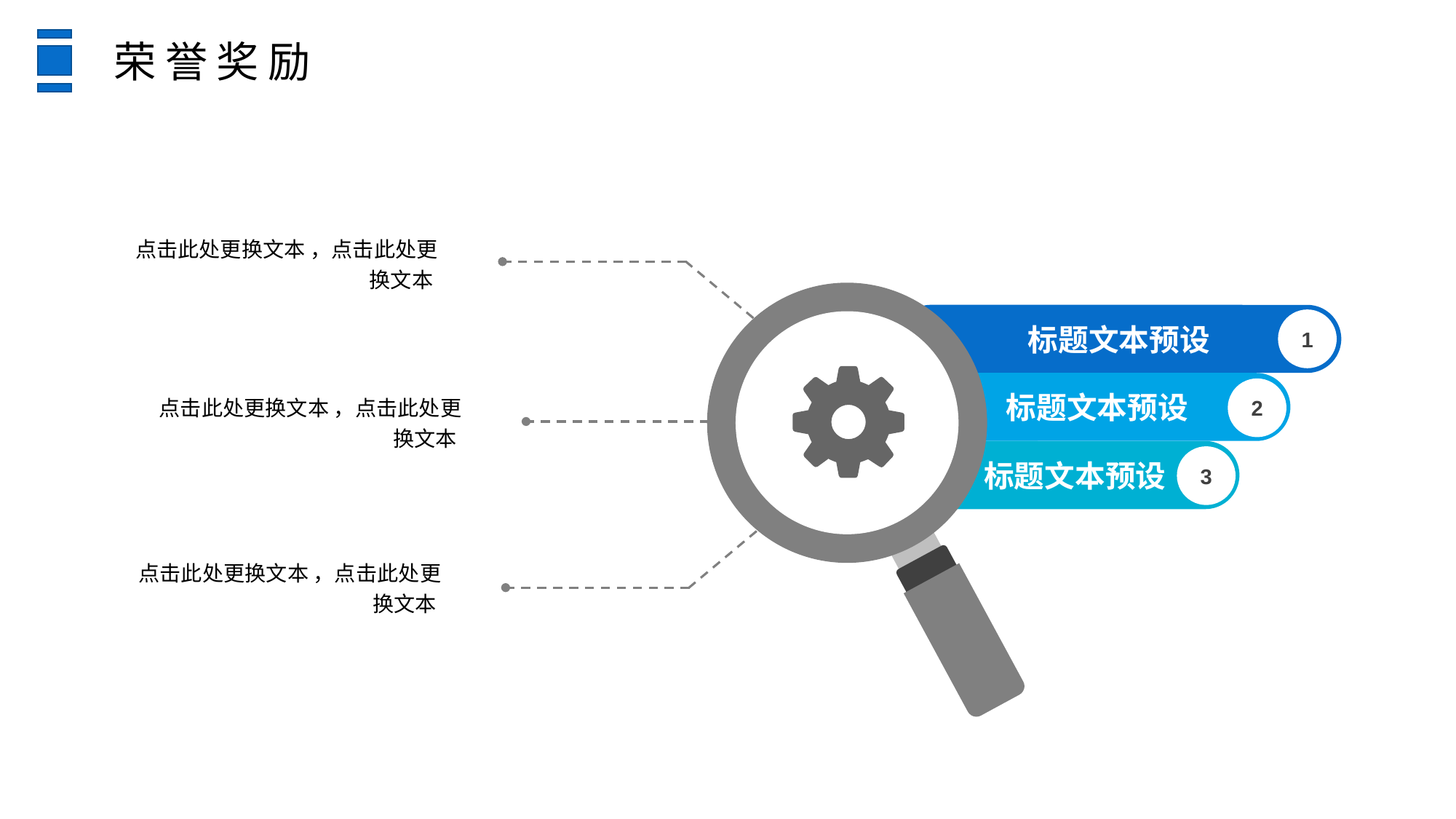

荣誉奖励
点击此处更换文本 ，点击此处更换文本

标题文本预设
1

标题文本预设
2
点击此处更换文本 ，点击此处更换文本
标题文本预设
3
点击此处更换文本 ，点击此处更换文本